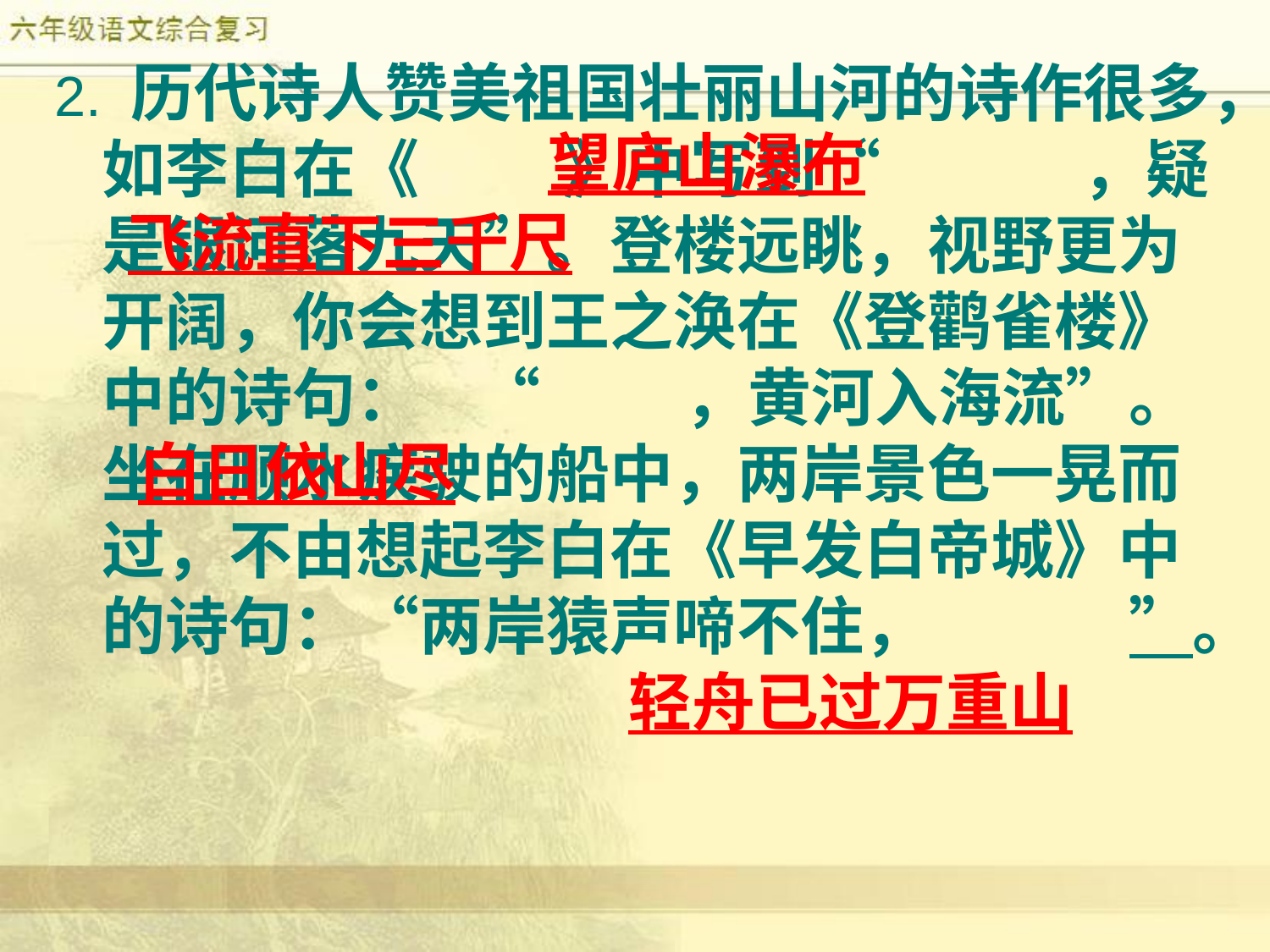

2. 历代诗人赞美祖国壮丽山河的诗作很多，如李白在《          》中写到“              ，疑是银河落九天”。登楼远眺，视野更为开阔，你会想到王之涣在《登鹳雀楼》中的诗句：    “          ，黄河入海流”。坐在顺水疾驶的船中，两岸景色一晃而过，不由想起李白在《早发白帝城》中的诗句：“两岸猿声啼不住，              ”。
望庐山瀑布
飞流直下三千尺
白日依山尽
轻舟已过万重山